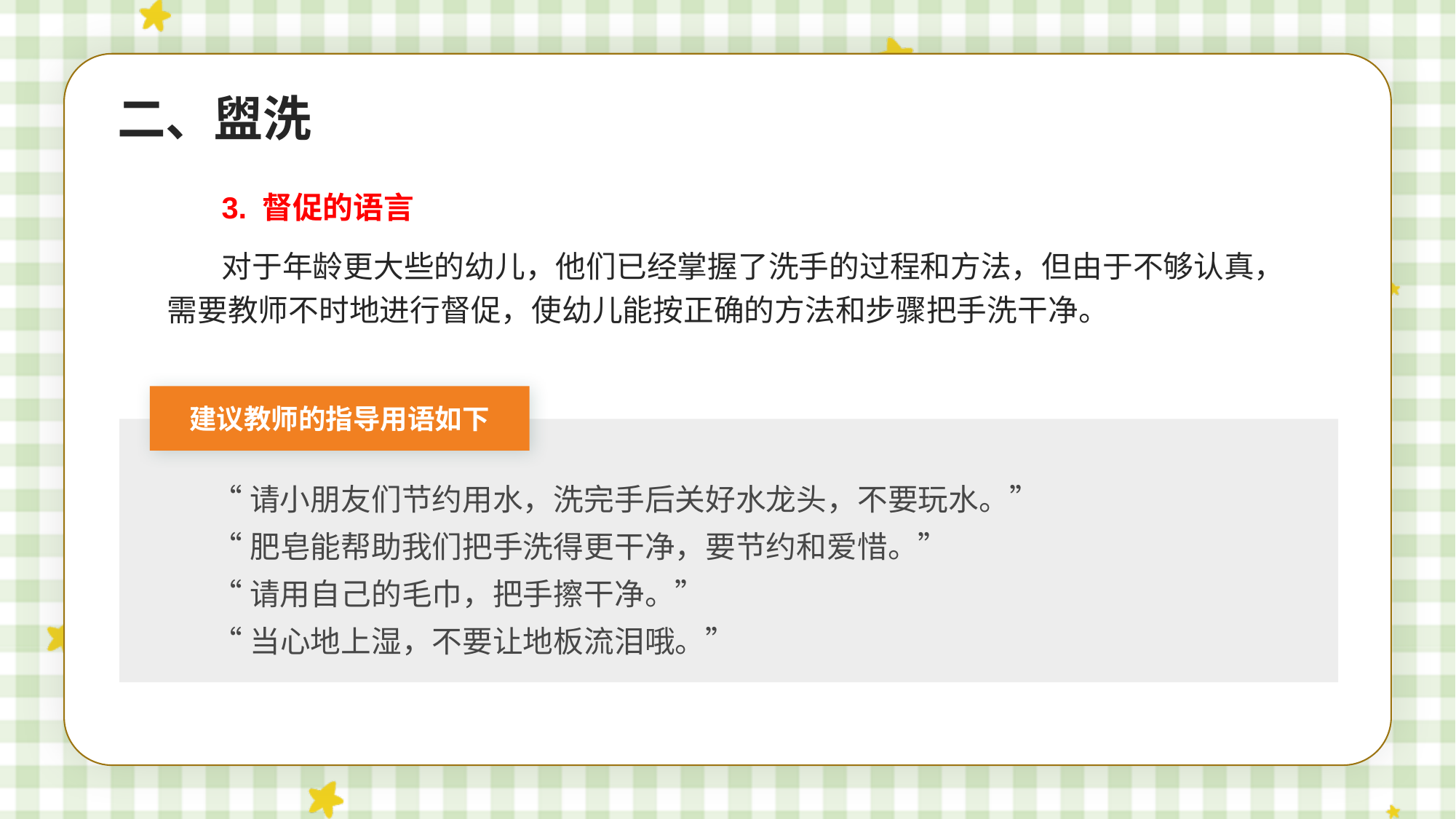

二、盥洗
3. 督促的语言
对于年龄更大些的幼儿，他们已经掌握了洗手的过程和方法，但由于不够认真，需要教师不时地进行督促，使幼儿能按正确的方法和步骤把手洗干净。
建议教师的指导用语如下
“请小朋友们节约用水，洗完手后关好水龙头，不要玩水。”
“肥皂能帮助我们把手洗得更干净，要节约和爱惜。”
“请用自己的毛巾，把手擦干净。”
“当心地上湿，不要让地板流泪哦。”